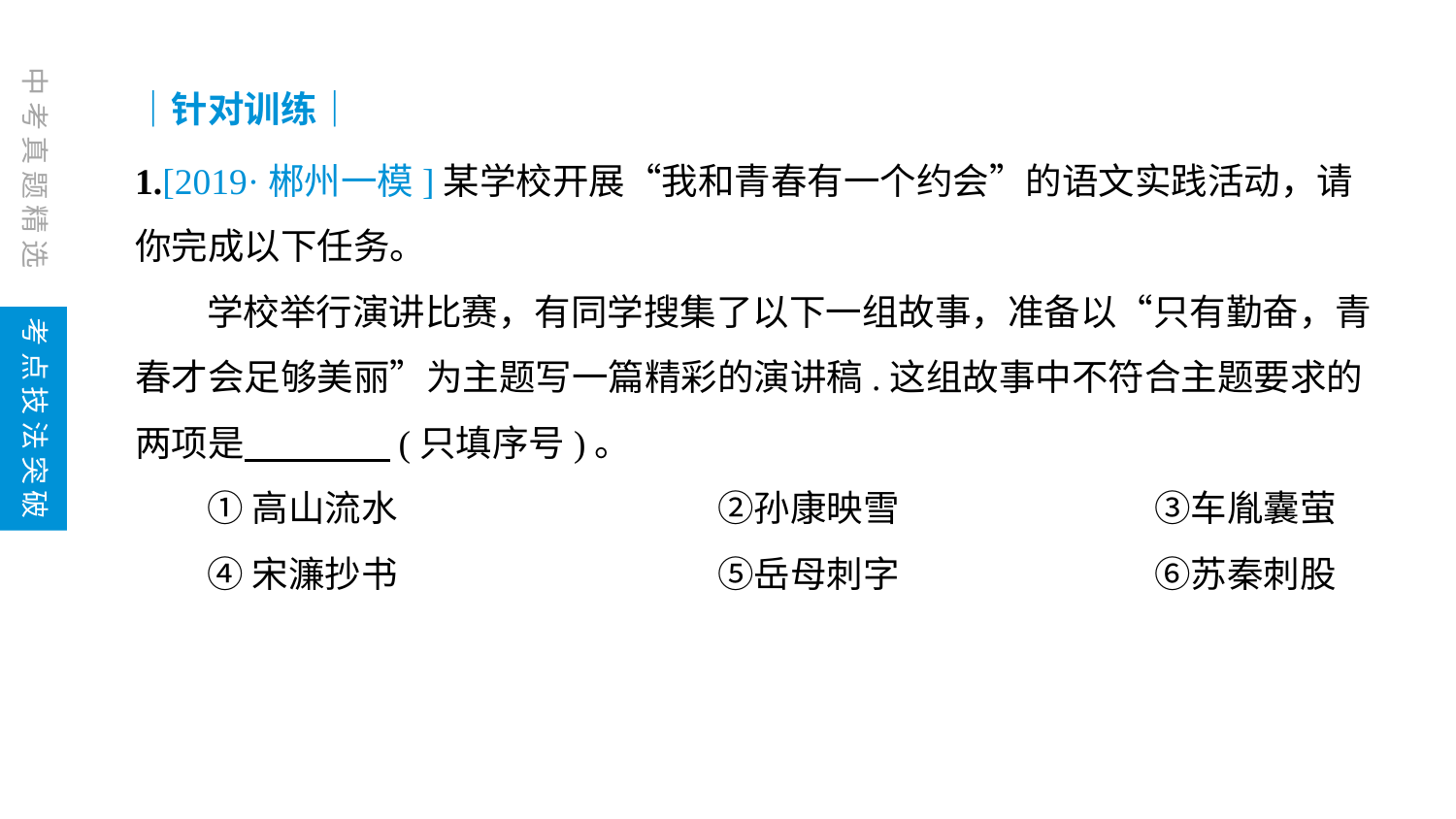

｜针对训练｜
1.[2019·郴州一模]某学校开展“我和青春有一个约会”的语文实践活动，请你完成以下任务。
学校举行演讲比赛，有同学搜集了以下一组故事，准备以“只有勤奋，青春才会足够美丽”为主题写一篇精彩的演讲稿.这组故事中不符合主题要求的两项是　　　　(只填序号)。
①高山流水　		②孙康映雪　		③车胤囊萤
④宋濂抄书　		⑤岳母刺字　		⑥苏秦刺股